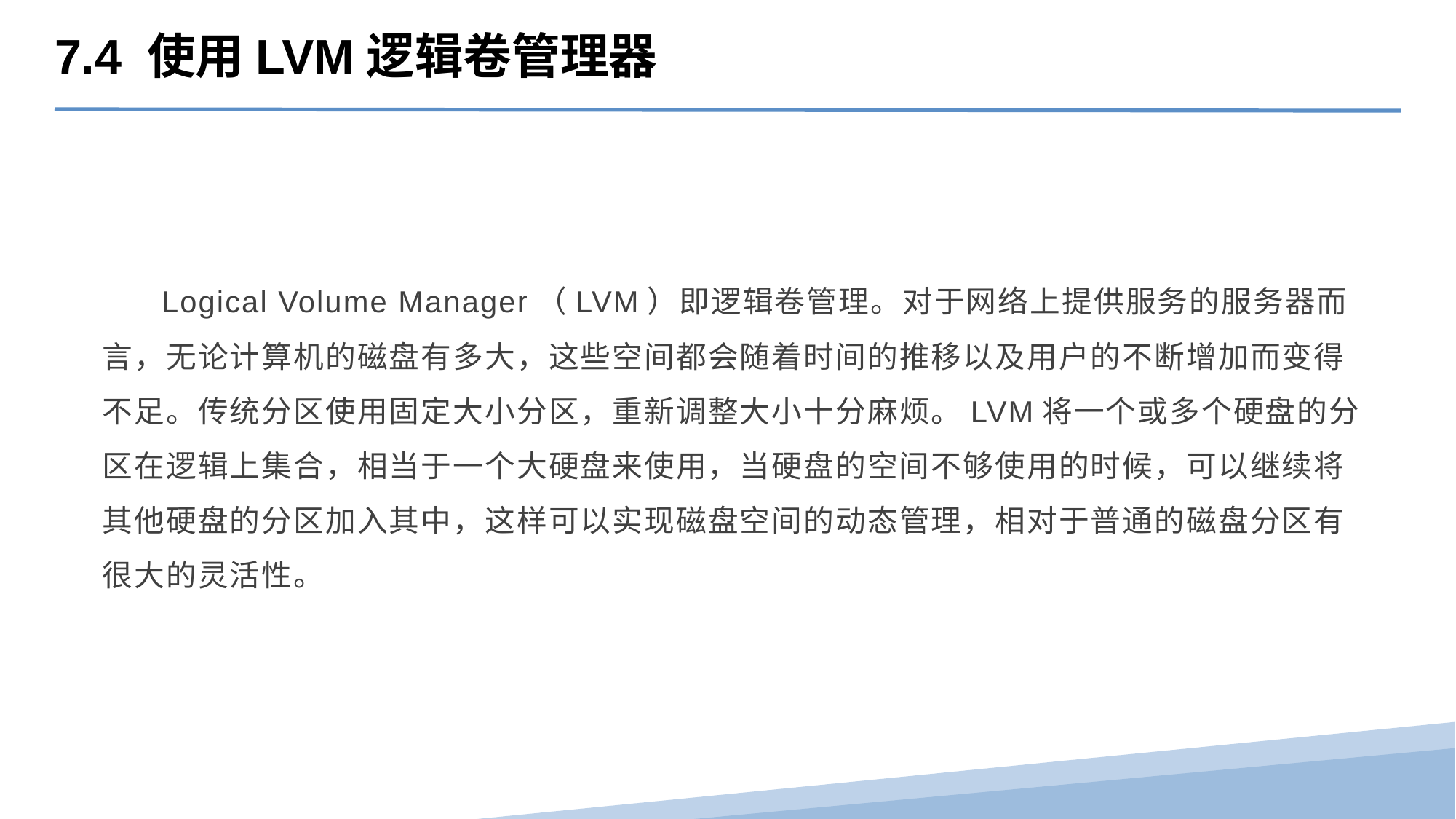

7.4 使用LVM逻辑卷管理器
      Logical Volume Manager（LVM）即逻辑卷管理。对于网络上提供服务的服务器而言，无论计算机的磁盘有多大，这些空间都会随着时间的推移以及用户的不断增加而变得不足。传统分区使用固定大小分区，重新调整大小十分麻烦。LVM将一个或多个硬盘的分区在逻辑上集合，相当于一个大硬盘来使用，当硬盘的空间不够使用的时候，可以继续将其他硬盘的分区加入其中，这样可以实现磁盘空间的动态管理，相对于普通的磁盘分区有很大的灵活性。